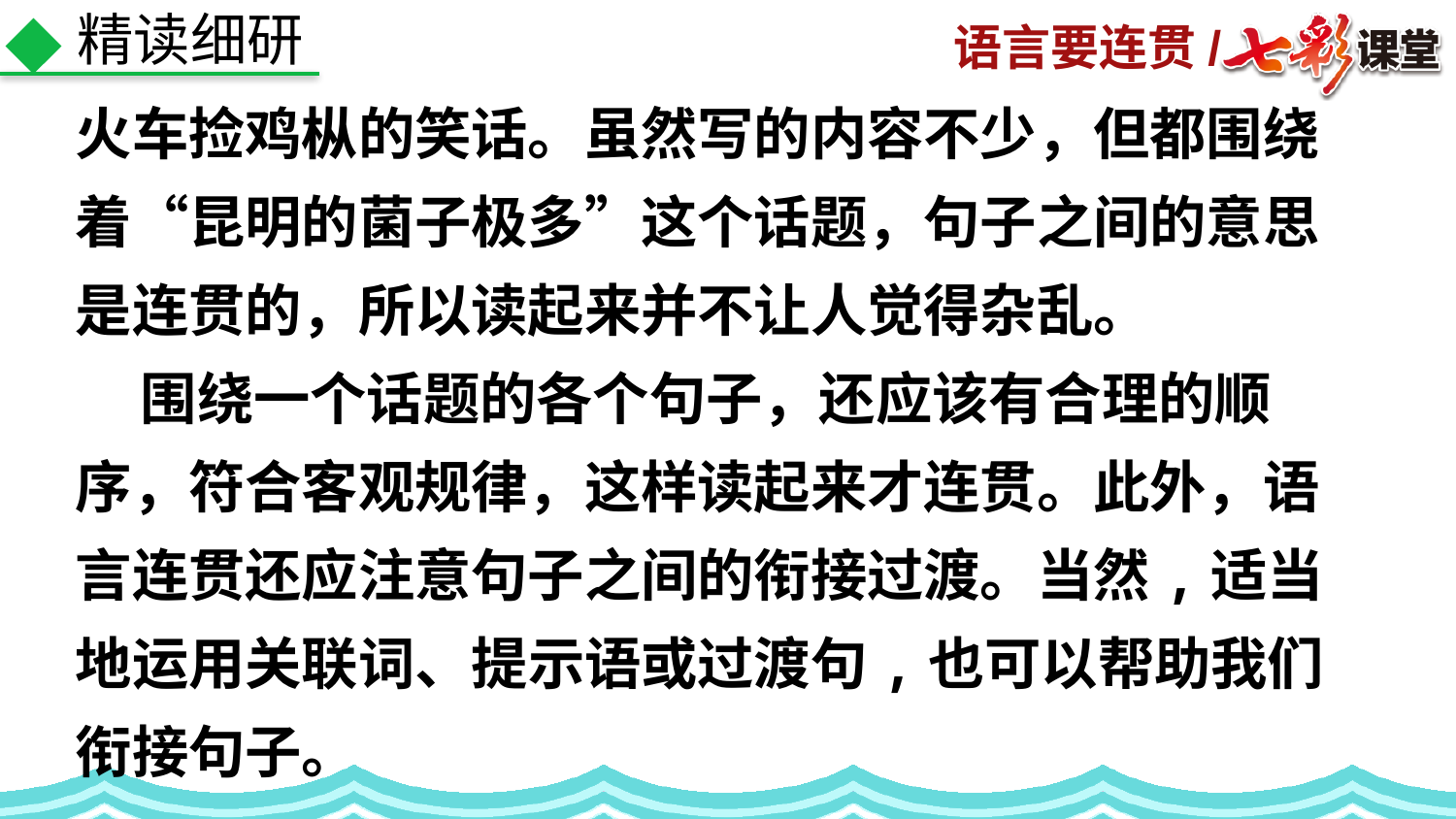

精读细研

火车捡鸡枞的笑话。虽然写的内容不少，但都围绕着“昆明的菌子极多”这个话题，句子之间的意思是连贯的，所以读起来并不让人觉得杂乱。
    围绕一个话题的各个句子，还应该有合理的顺序，符合客观规律，这样读起来才连贯。此外，语言连贯还应注意句子之间的衔接过渡。当然,适当地运用关联词、提示语或过渡句,也可以帮助我们衔接句子。